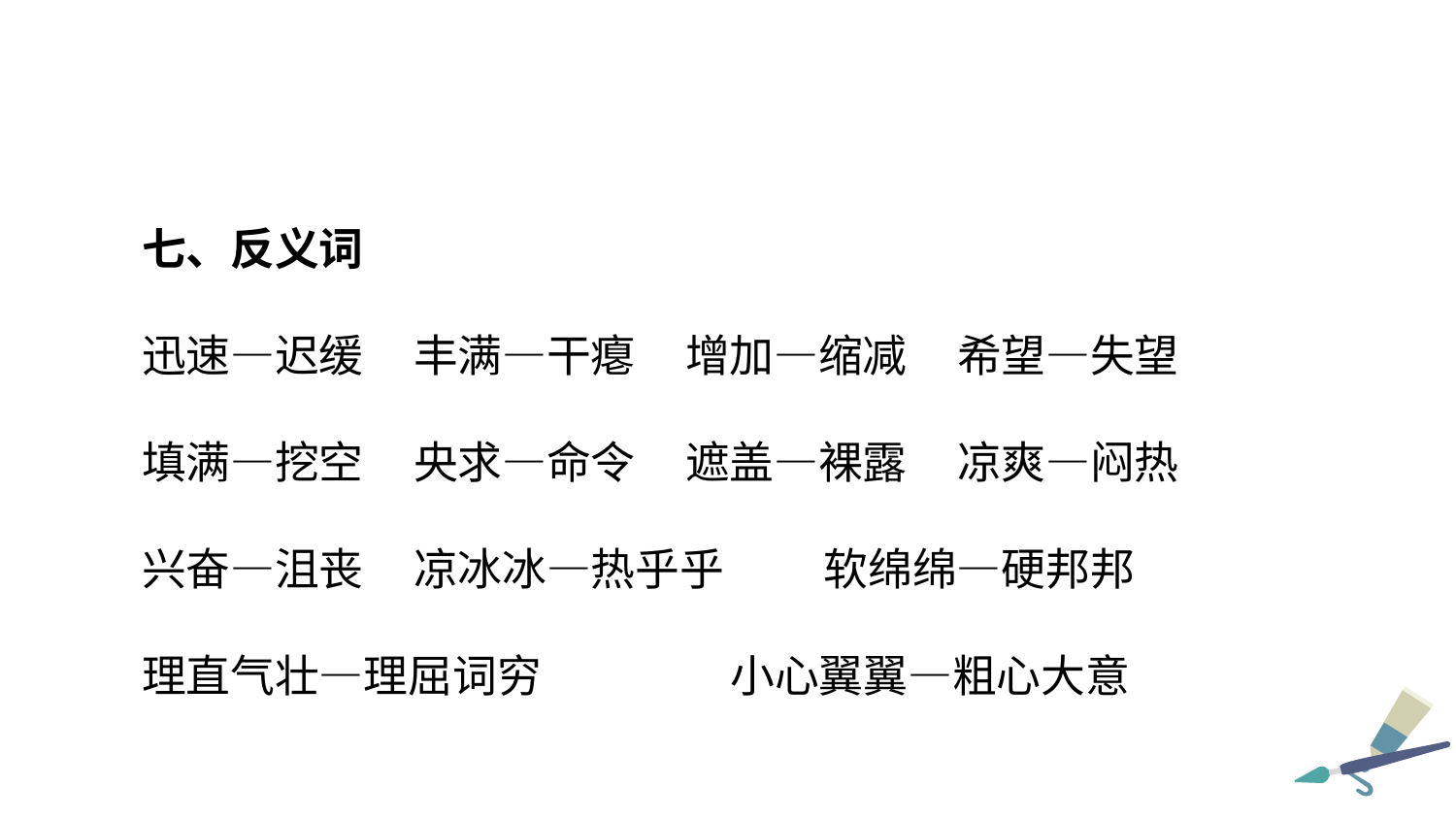

七、反义词
迅速—迟缓     丰满—干瘪     增加—缩减     希望—失望
填满—挖空     央求—命令     遮盖—裸露     凉爽—闷热
兴奋—沮丧     凉冰冰—热乎乎          软绵绵—硬邦邦
理直气壮—理屈词穷                   小心翼翼—粗心大意